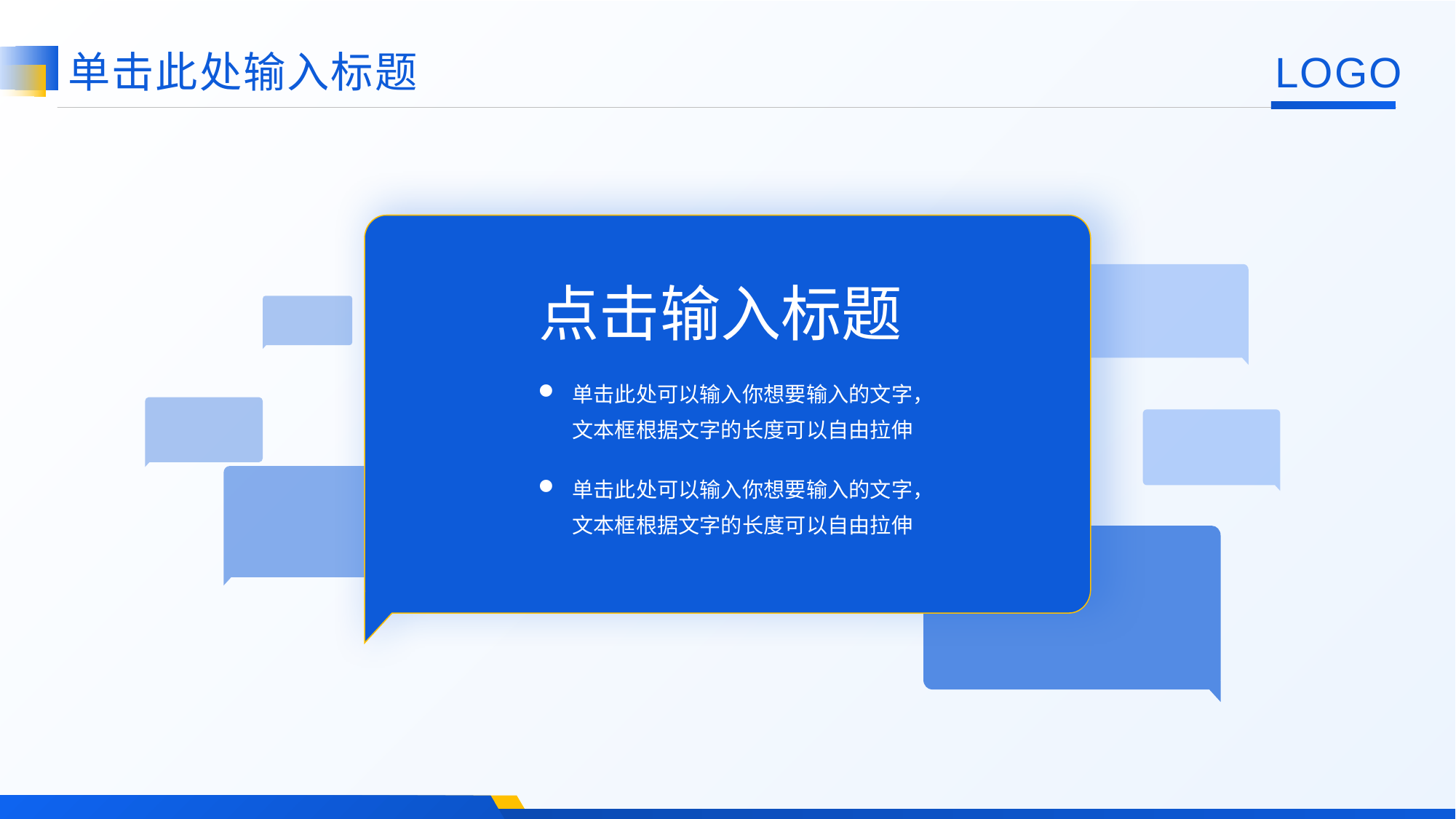

LOGO
单击此处输入标题

点击输入标题

单击此处可以输入你想要输入的文字，文本框根据文字的长度可以自由拉伸
单击此处可以输入你想要输入的文字，文本框根据文字的长度可以自由拉伸